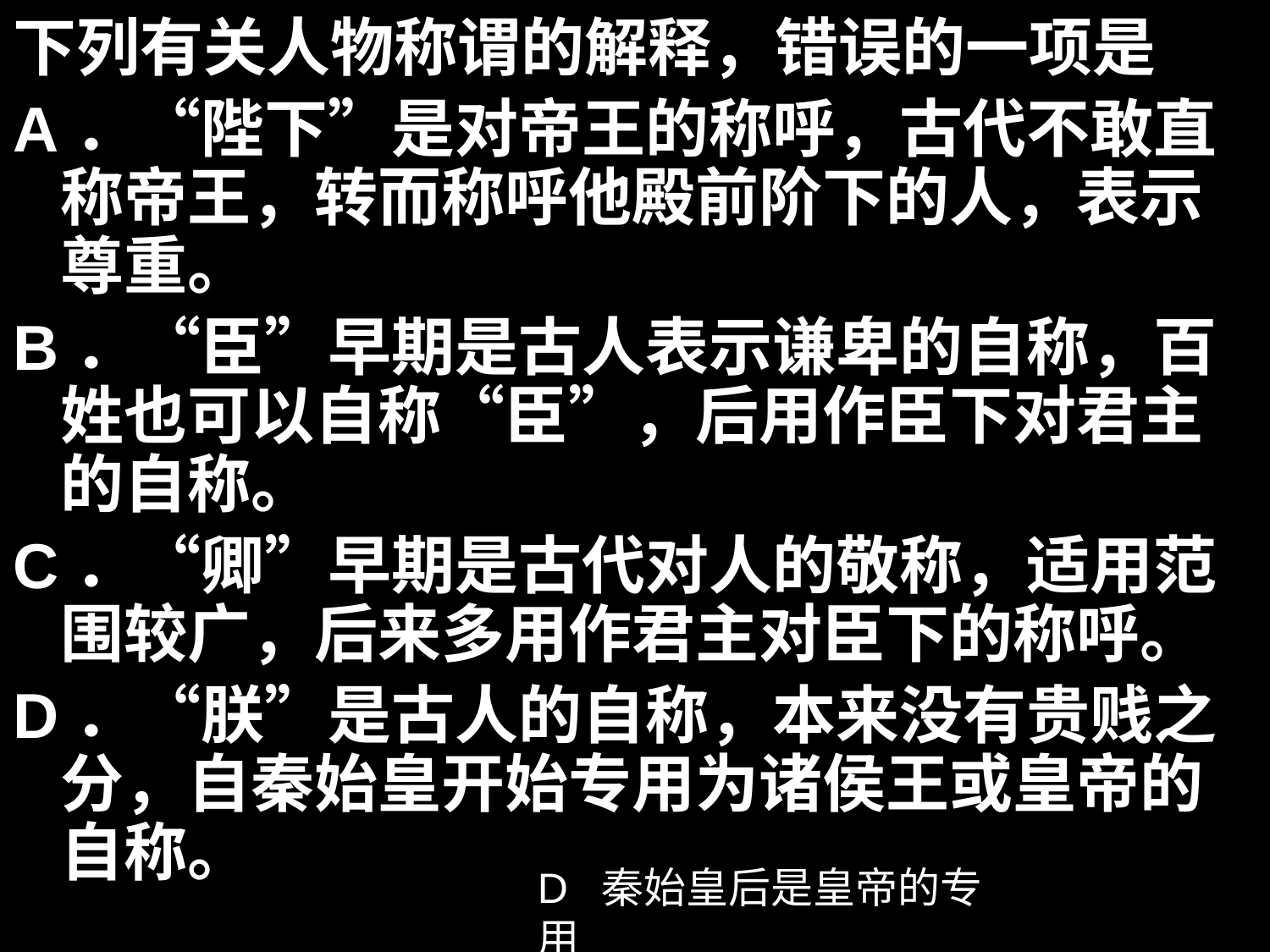

下列有关人物称谓的解释，错误的一项是
A．“陛下”是对帝王的称呼，古代不敢直称帝王，转而称呼他殿前阶下的人，表示尊重。
B．“臣”早期是古人表示谦卑的自称，百姓也可以自称“臣”，后用作臣下对君主的自称。
C．“卿”早期是古代对人的敬称，适用范围较广，后来多用作君主对臣下的称呼。
D．“朕”是古人的自称，本来没有贵贱之分，自秦始皇开始专用为诸侯王或皇帝的自称。
D  秦始皇后是皇帝的专用